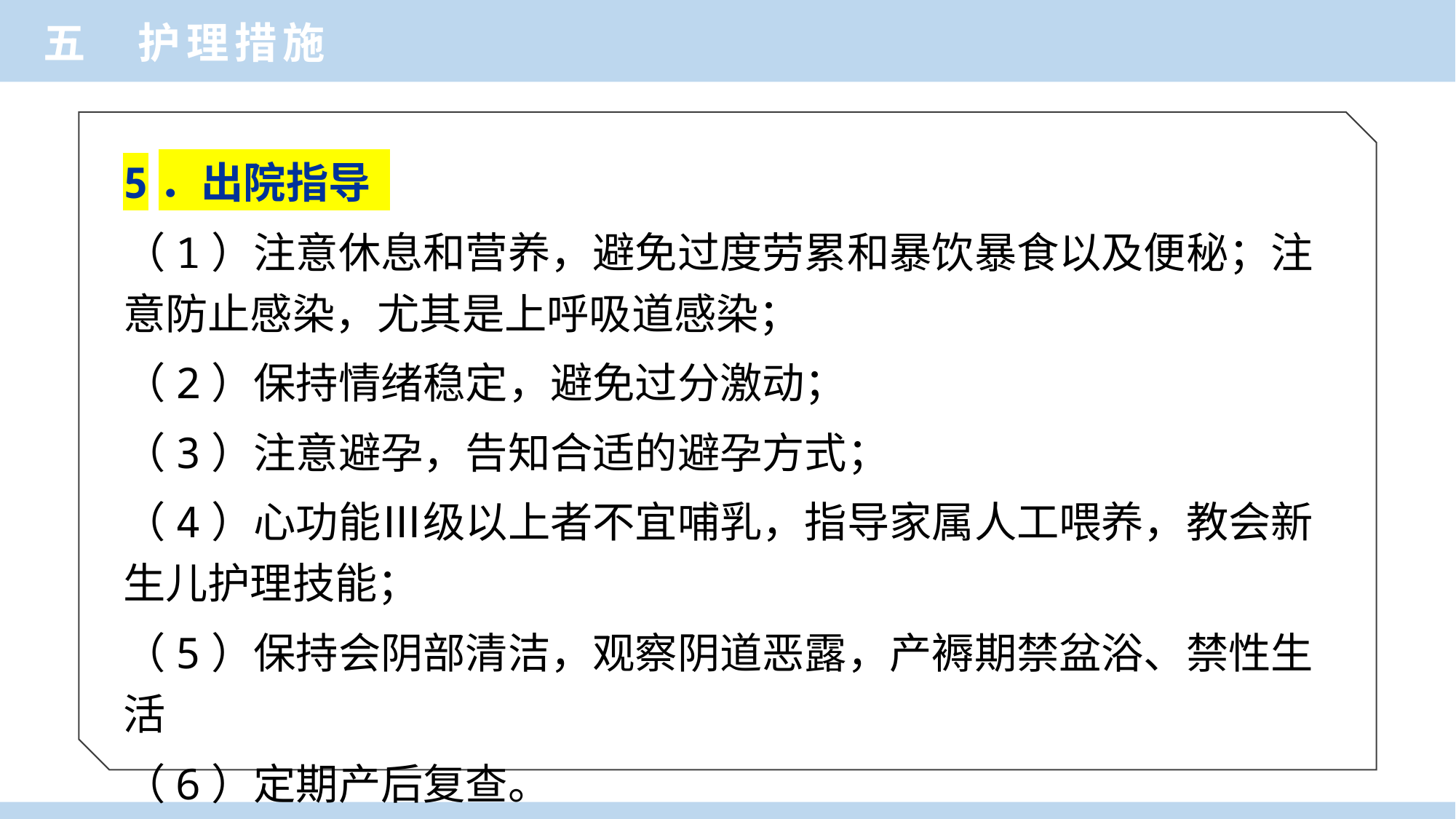

五   护理措施

5．出院指导
（1）注意休息和营养，避免过度劳累和暴饮暴食以及便秘；注意防止感染，尤其是上呼吸道感染；
（2）保持情绪稳定，避免过分激动；
（3）注意避孕，告知合适的避孕方式；
（4）心功能Ⅲ级以上者不宜哺乳，指导家属人工喂养，教会新生儿护理技能；
（5）保持会阴部清洁，观察阴道恶露，产褥期禁盆浴、禁性生活
（6）定期产后复查。